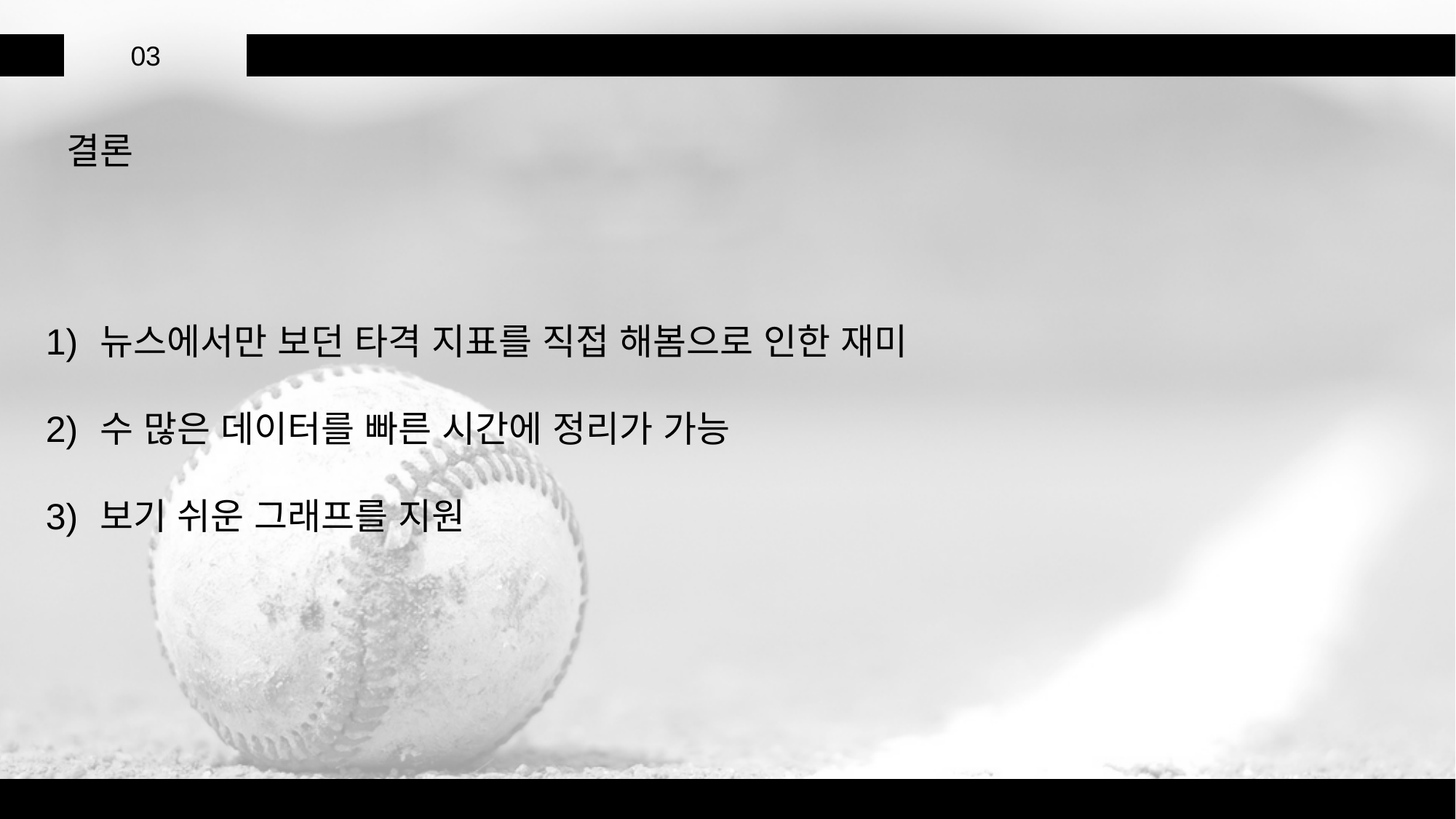

03
결론

뉴스에서만 보던 타격 지표를 직접 해봄으로 인한 재미

수 많은 데이터를 빠른 시간에 정리가 가능

보기 쉬운 그래프를 지원